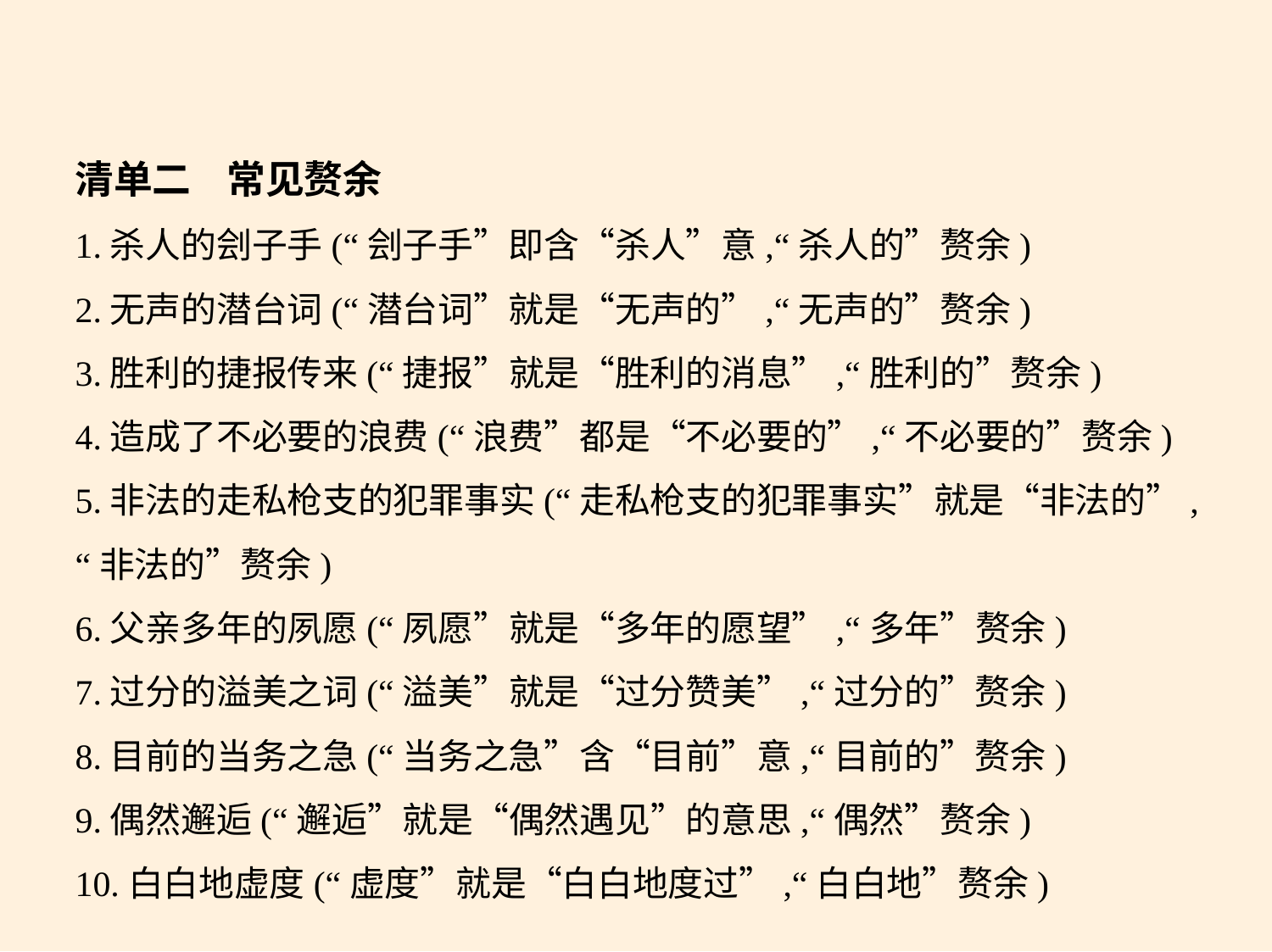

清单二    常见赘余
1.杀人的刽子手(“刽子手”即含“杀人”意,“杀人的”赘余)
2.无声的潜台词(“潜台词”就是“无声的”,“无声的”赘余)
3.胜利的捷报传来(“捷报”就是“胜利的消息”,“胜利的”赘余)
4.造成了不必要的浪费(“浪费”都是“不必要的”,“不必要的”赘余)
5.非法的走私枪支的犯罪事实(“走私枪支的犯罪事实”就是“非法的”,
“非法的”赘余)
6.父亲多年的夙愿(“夙愿”就是“多年的愿望”,“多年”赘余)
7.过分的溢美之词(“溢美”就是“过分赞美”,“过分的”赘余)
8.目前的当务之急(“当务之急”含“目前”意,“目前的”赘余)
9.偶然邂逅(“邂逅”就是“偶然遇见”的意思,“偶然”赘余)
10.白白地虚度(“虚度”就是“白白地度过”,“白白地”赘余)